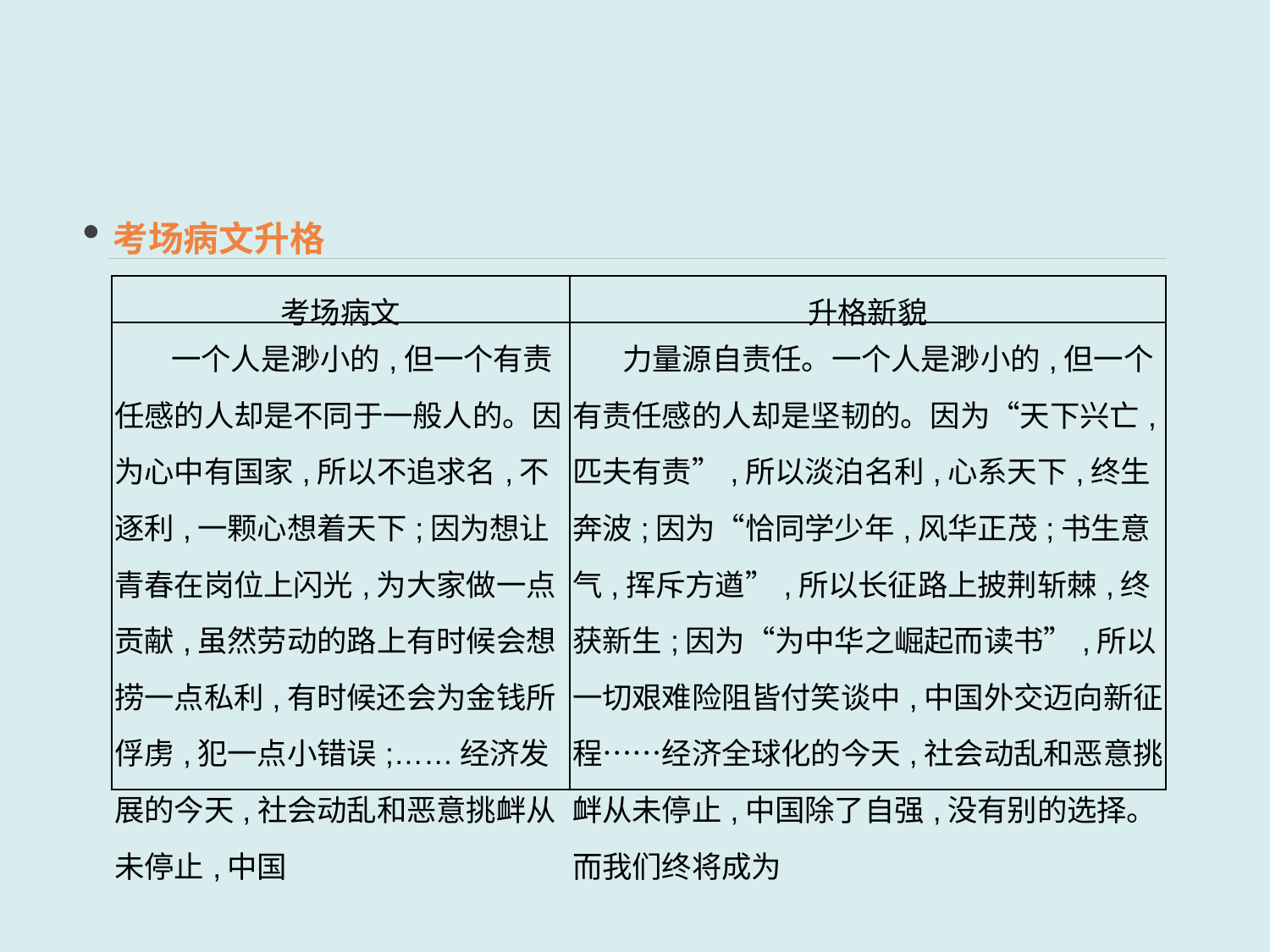

考场病文升格

| 考场病文 | 升格新貌 |
| --- | --- |
| 一个人是渺小的,但一个有责任感的人却是不同于一般人的。因为心中有国家,所以不追求名,不逐利,一颗心想着天下;因为想让青春在岗位上闪光,为大家做一点贡献,虽然劳动的路上有时候会想捞一点私利,有时候还会为金钱所俘虏,犯一点小错误;……经济发展的今天,社会动乱和恶意挑衅从未停止,中国 | 力量源自责任。一个人是渺小的,但一个有责任感的人却是坚韧的。因为“天下兴亡,匹夫有责”,所以淡泊名利,心系天下,终生奔波;因为“恰同学少年,风华正茂;书生意气,挥斥方遒”,所以长征路上披荆斩棘,终获新生;因为“为中华之崛起而读书”,所以一切艰难险阻皆付笑谈中,中国外交迈向新征程……经济全球化的今天,社会动乱和恶意挑衅从未停止,中国除了自强,没有别的选择。而我们终将成为 |